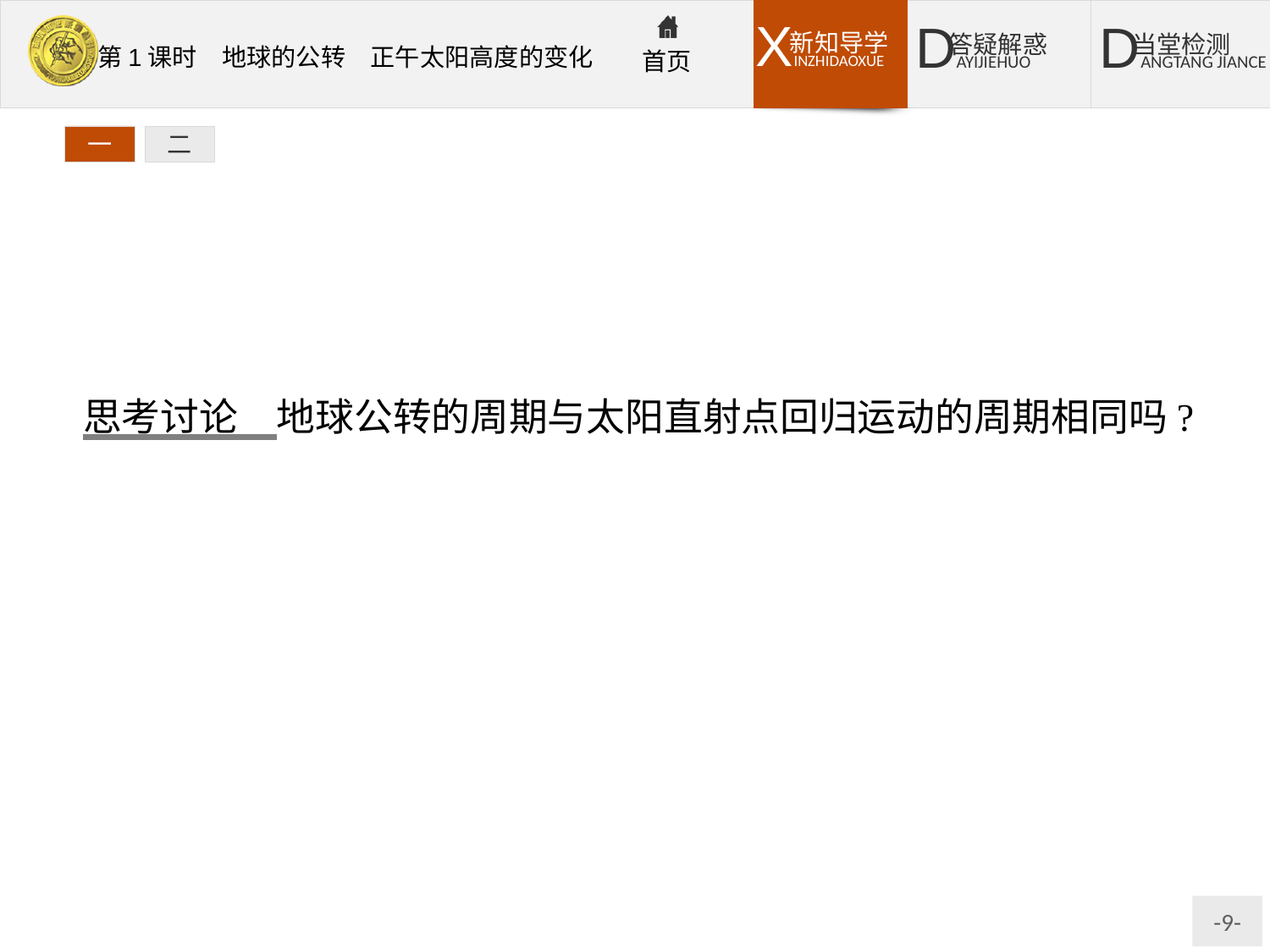

一
二
思考讨论　地球公转的周期与太阳直射点回归运动的周期相同吗?
提示:不同。前者是1恒星年,为365日6时9分10秒;后者是1回归年,为365日5时48分46秒。